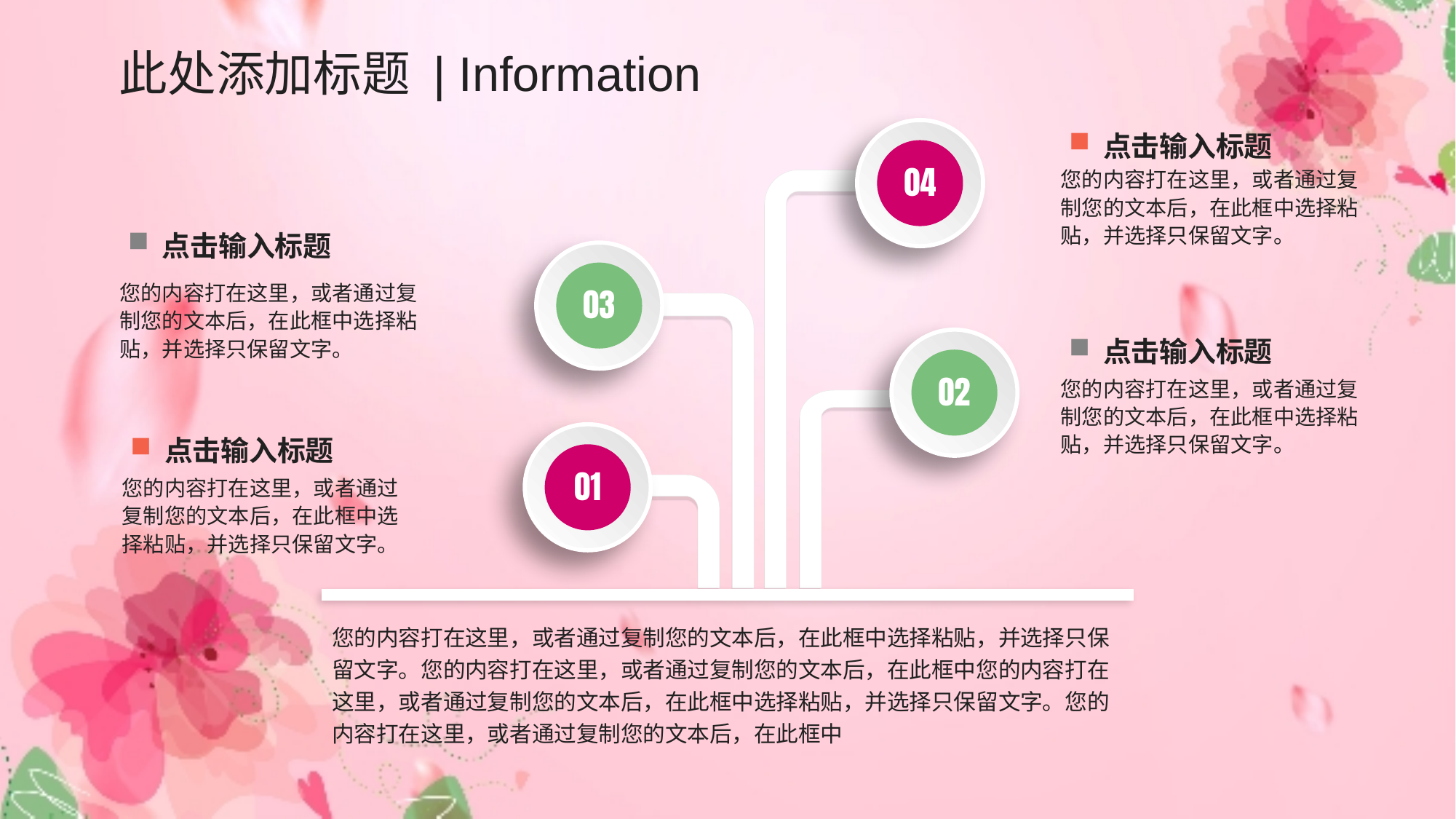

# 此处添加标题 | Information

04
点击输入标题
您的内容打在这里，或者通过复制您的文本后，在此框中选择粘贴，并选择只保留文字。

点击输入标题

03
您的内容打在这里，或者通过复制您的文本后，在此框中选择粘贴，并选择只保留文字。

点击输入标题

02
您的内容打在这里，或者通过复制您的文本后，在此框中选择粘贴，并选择只保留文字。

01
点击输入标题
您的内容打在这里，或者通过复制您的文本后，在此框中选择粘贴，并选择只保留文字。

您的内容打在这里，或者通过复制您的文本后，在此框中选择粘贴，并选择只保留文字。您的内容打在这里，或者通过复制您的文本后，在此框中您的内容打在这里，或者通过复制您的文本后，在此框中选择粘贴，并选择只保留文字。您的内容打在这里，或者通过复制您的文本后，在此框中